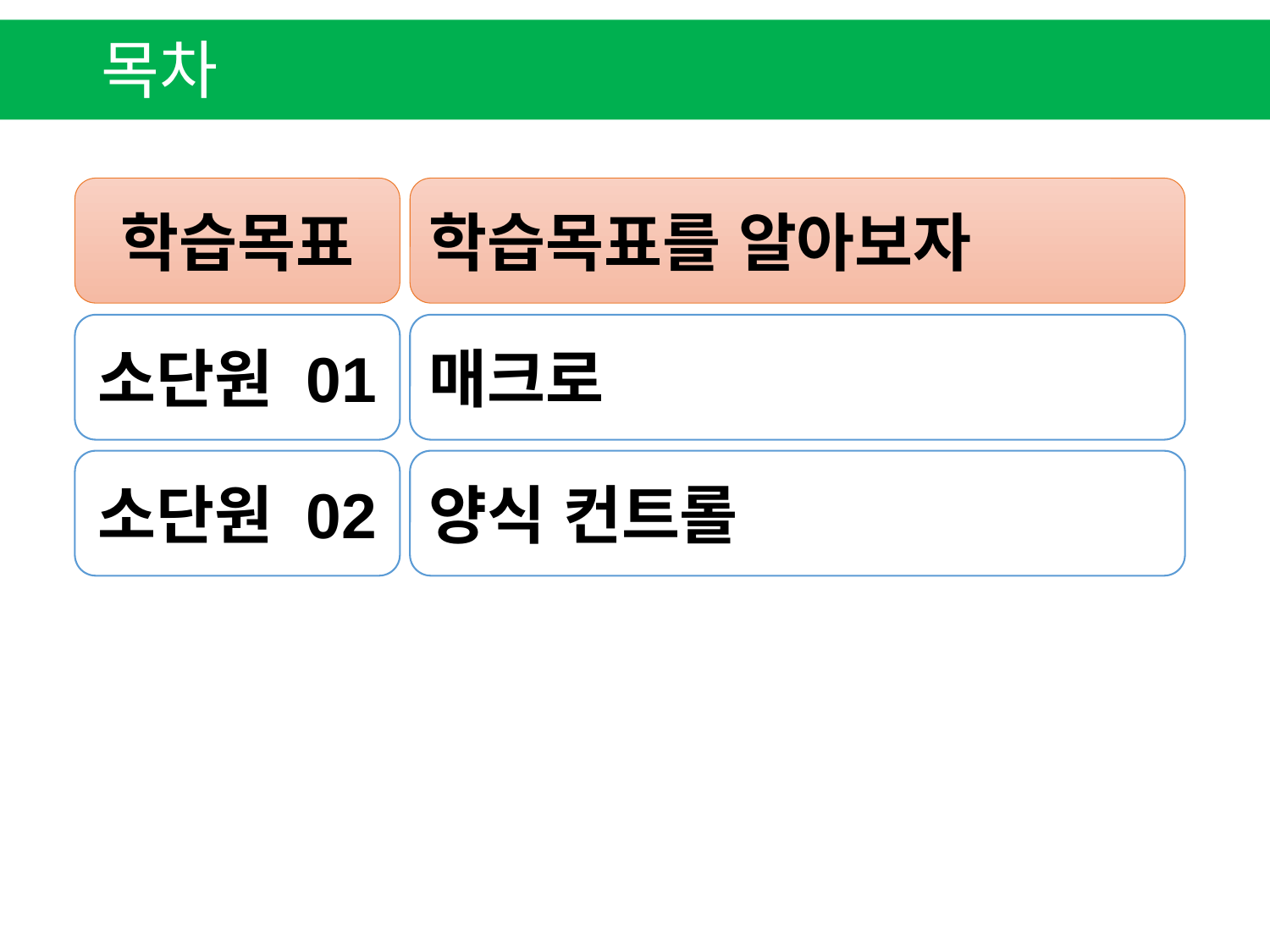

목차
학습목표
학습목표를 알아보자
소단원 01
매크로
소단원 02
양식 컨트롤